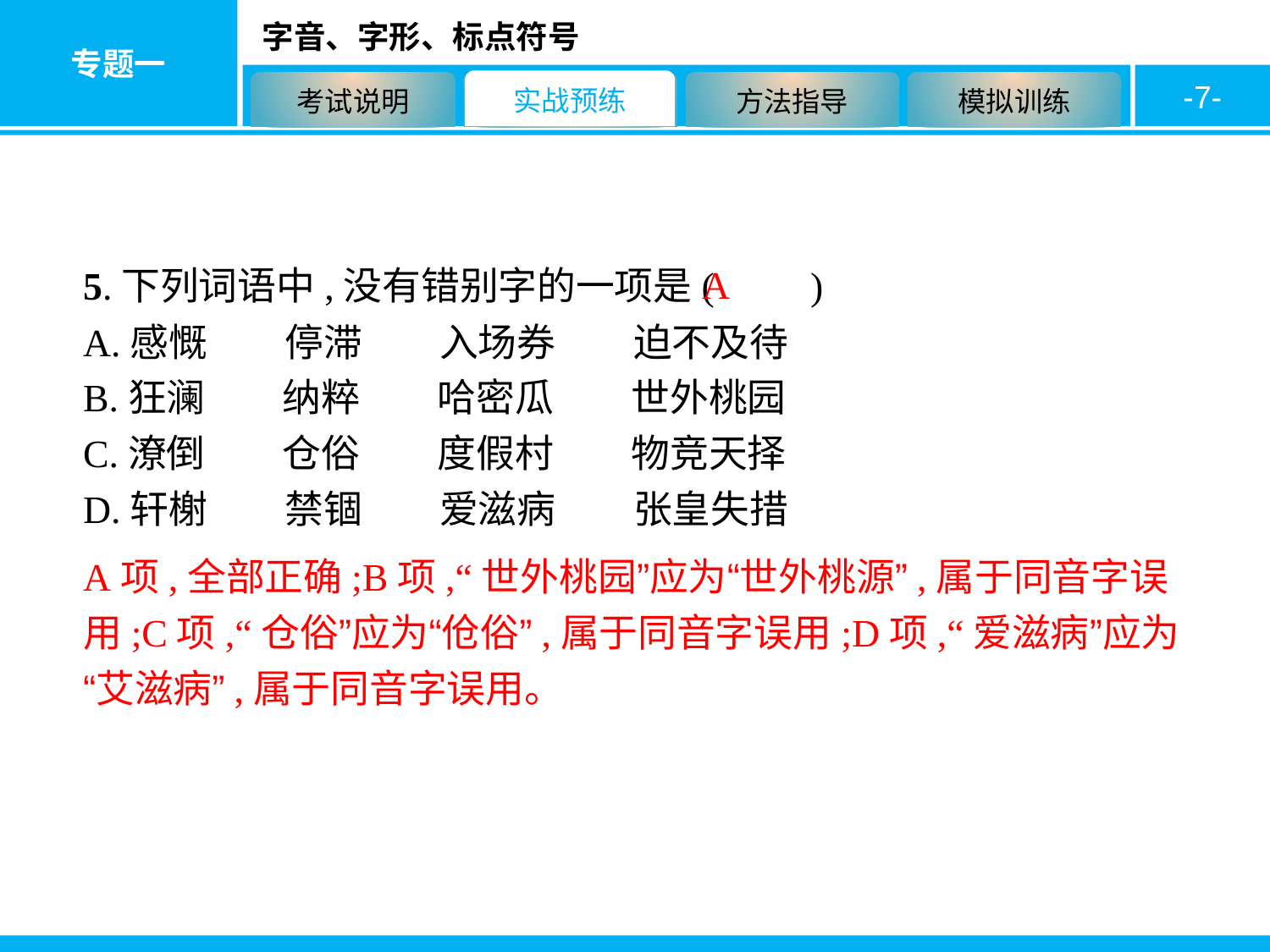

-7-
A
5.下列词语中,没有错别字的一项是(　　)
A.感慨　　停滞　　入场券　　迫不及待
B.狂澜　　纳粹　　哈密瓜　　世外桃园
C.潦倒　　仓俗　　度假村　　物竞天择
D.轩榭　　禁锢　　爱滋病　　张皇失措
A项,全部正确;B项,“世外桃园”应为“世外桃源”,属于同音字误用;C项,“仓俗”应为“伧俗”,属于同音字误用;D项,“爱滋病”应为“艾滋病”,属于同音字误用。